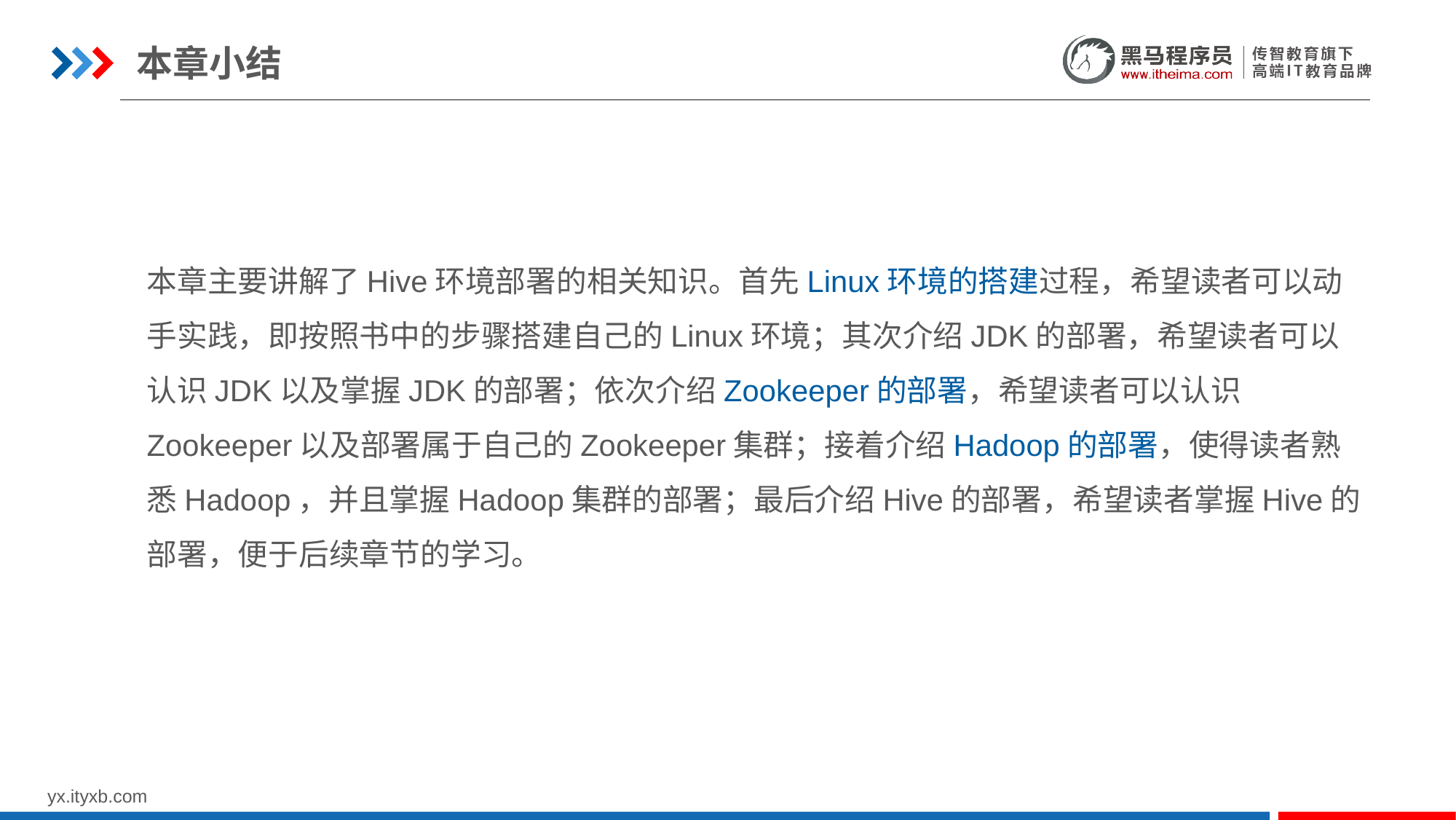

本章小结
本章主要讲解了Hive环境部署的相关知识。首先Linux环境的搭建过程，希望读者可以动手实践，即按照书中的步骤搭建自己的Linux环境；其次介绍JDK的部署，希望读者可以认识JDK以及掌握JDK的部署；依次介绍Zookeeper的部署，希望读者可以认识Zookeeper以及部署属于自己的Zookeeper集群；接着介绍Hadoop的部署，使得读者熟悉Hadoop，并且掌握Hadoop集群的部署；最后介绍Hive的部署，希望读者掌握Hive的部署，便于后续章节的学习。